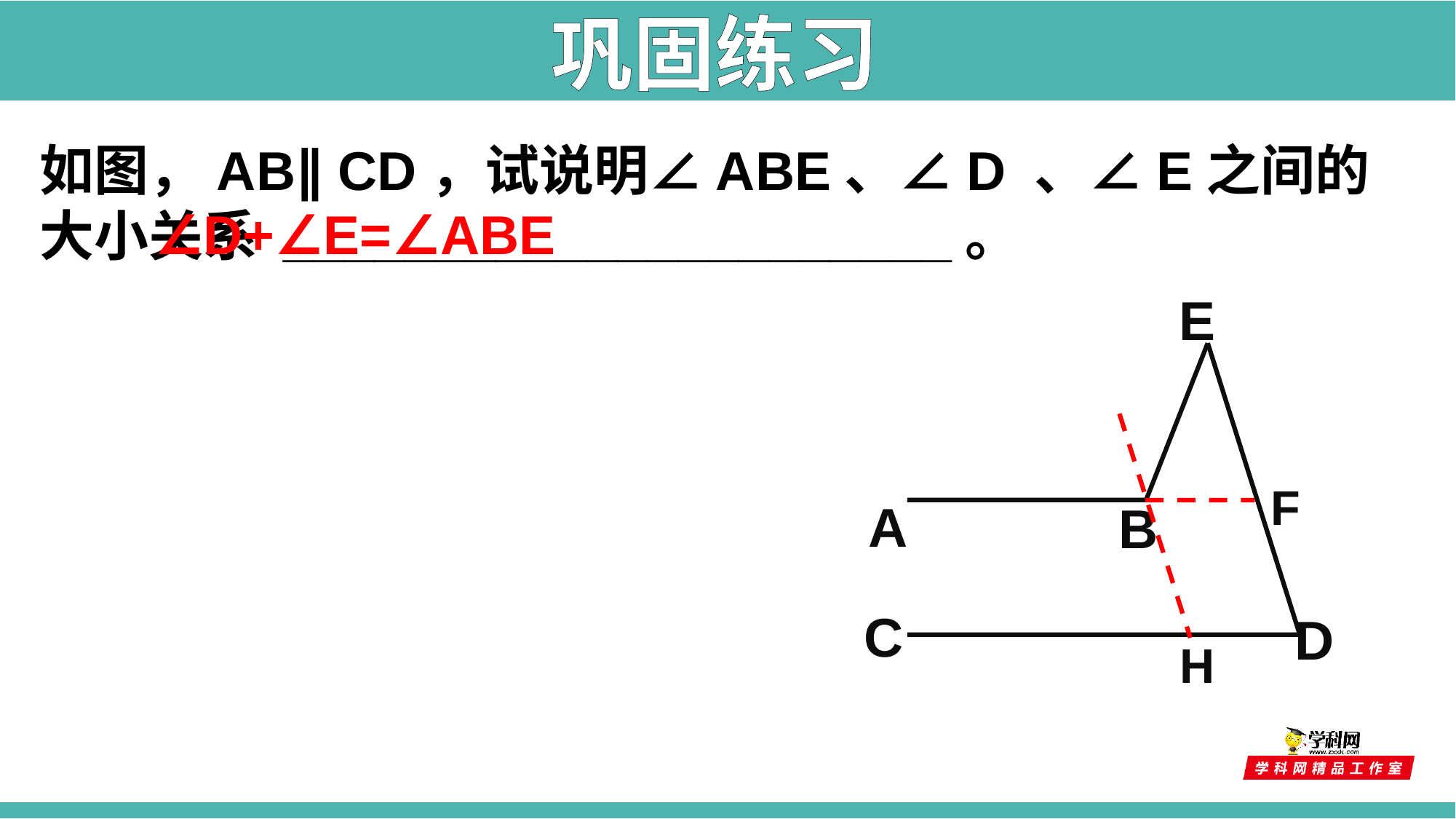

巩固练习
如图，AB∥ CD，试说明∠ABE、∠D 、∠E之间的大小关系 ______________________。
∠D+∠E=∠ABE
E

A
B

C
D

F

H